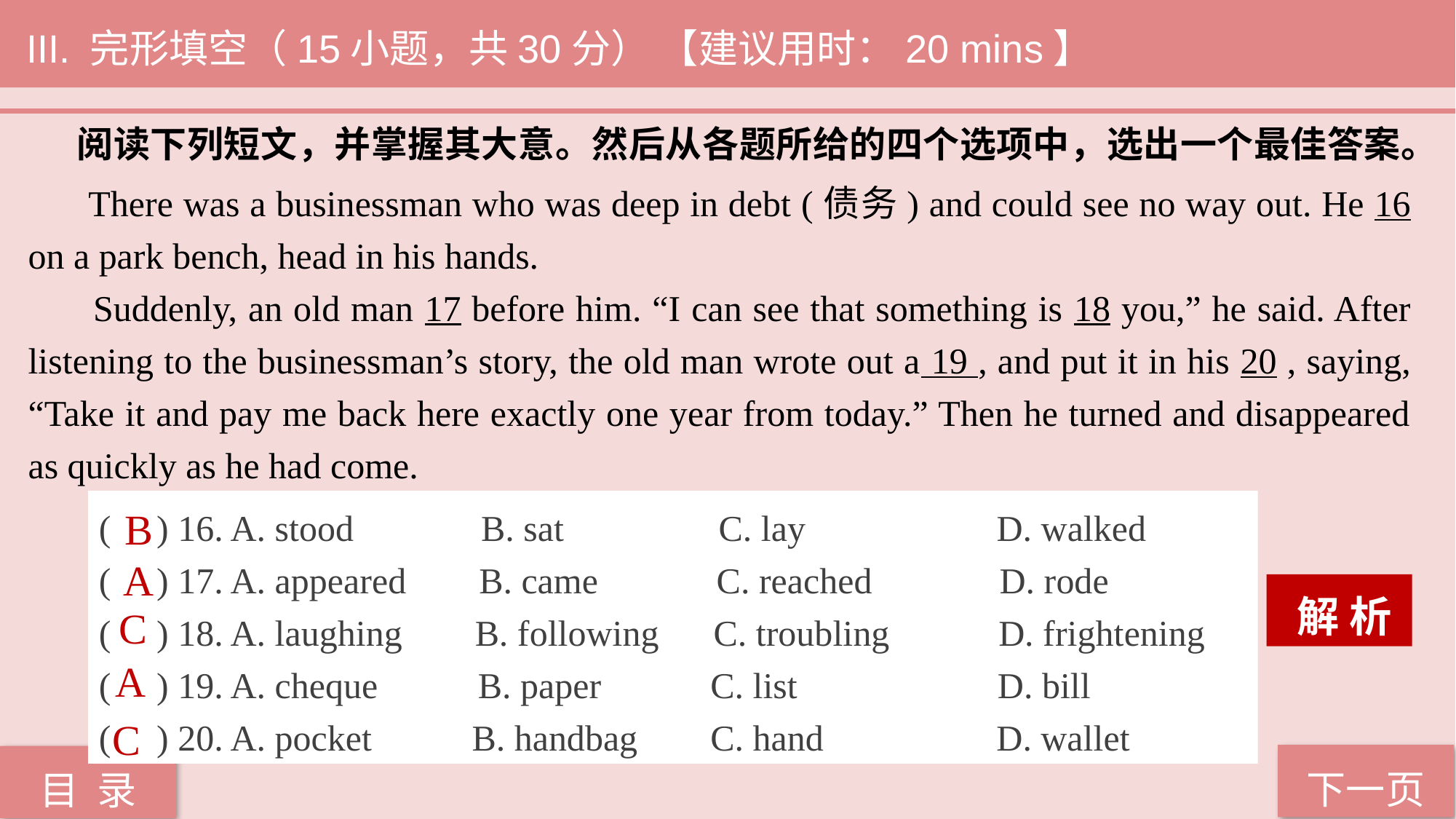

III. 完形填空（15小题，共30分） 【建议用时：20 mins】
阅读下列短文，并掌握其大意。然后从各题所给的四个选项中，选出一个最佳答案。
      There was a businessman who was deep in debt (债务) and could see no way out. He 16 on a park bench, head in his hands.
      Suddenly, an old man 17 before him. “I can see that something is 18 you,” he said. After listening to the businessman’s story, the old man wrote out a 19 , and put it in his 20 , saying, “Take it and pay me back here exactly one year from today.” Then he turned and disappeared as quickly as he had come.
(     ) 16. A. stood              B. sat                 C. lay                     D. walked
(     ) 17. A. appeared        B. came             C. reached              D. rode
(     ) 18. A. laughing        B. following      C. troubling            D. frightening
(     ) 19. A. cheque           B. paper            C. list                      D. bill
(     ) 20. A. pocket           B. handbag        C. hand                   D. wallet
B
A
 解 析
C
A
C